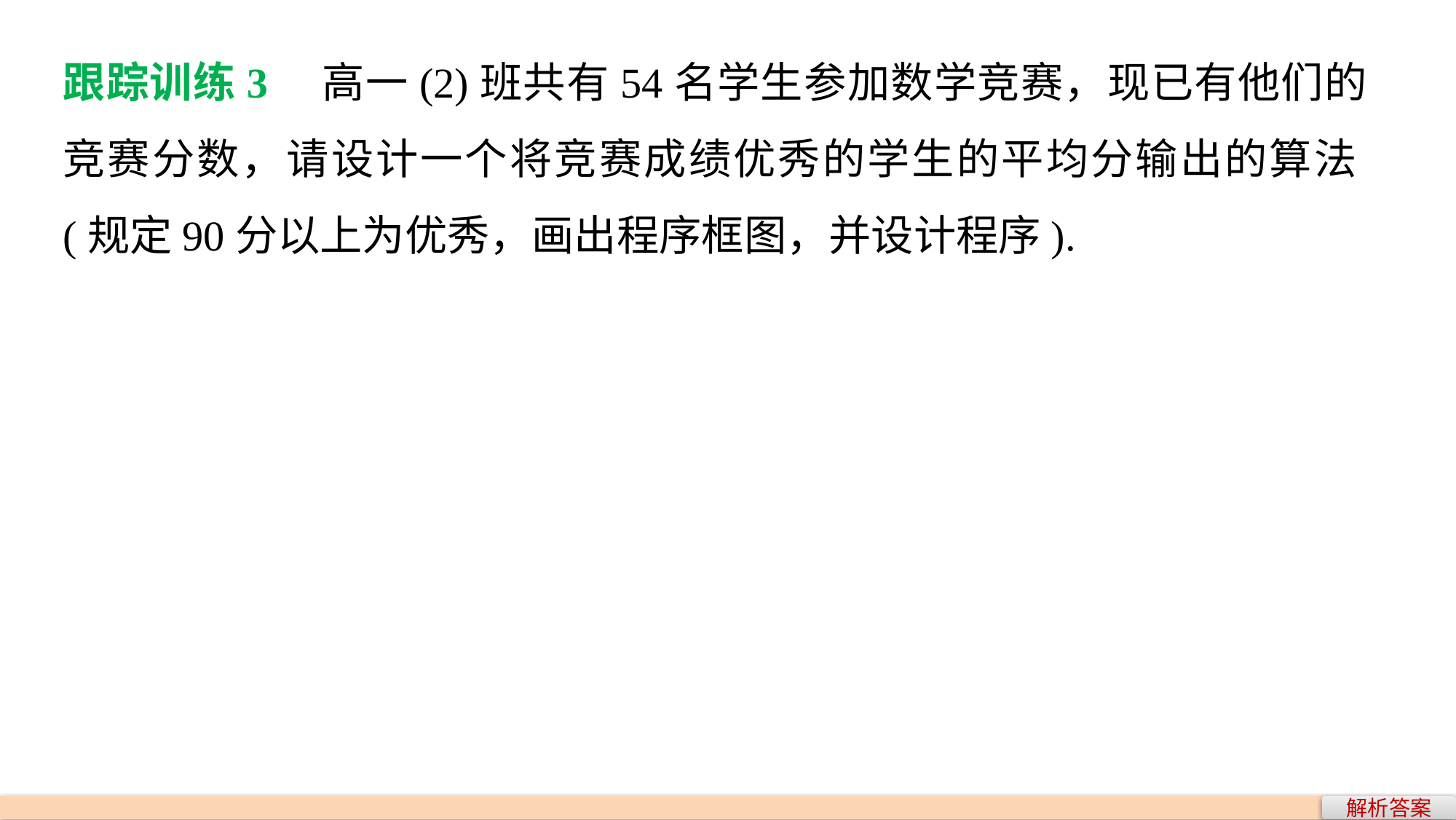

跟踪训练3　高一(2)班共有54名学生参加数学竞赛，现已有他们的竞赛分数，请设计一个将竞赛成绩优秀的学生的平均分输出的算法(规定90分以上为优秀，画出程序框图，并设计程序).
解析答案